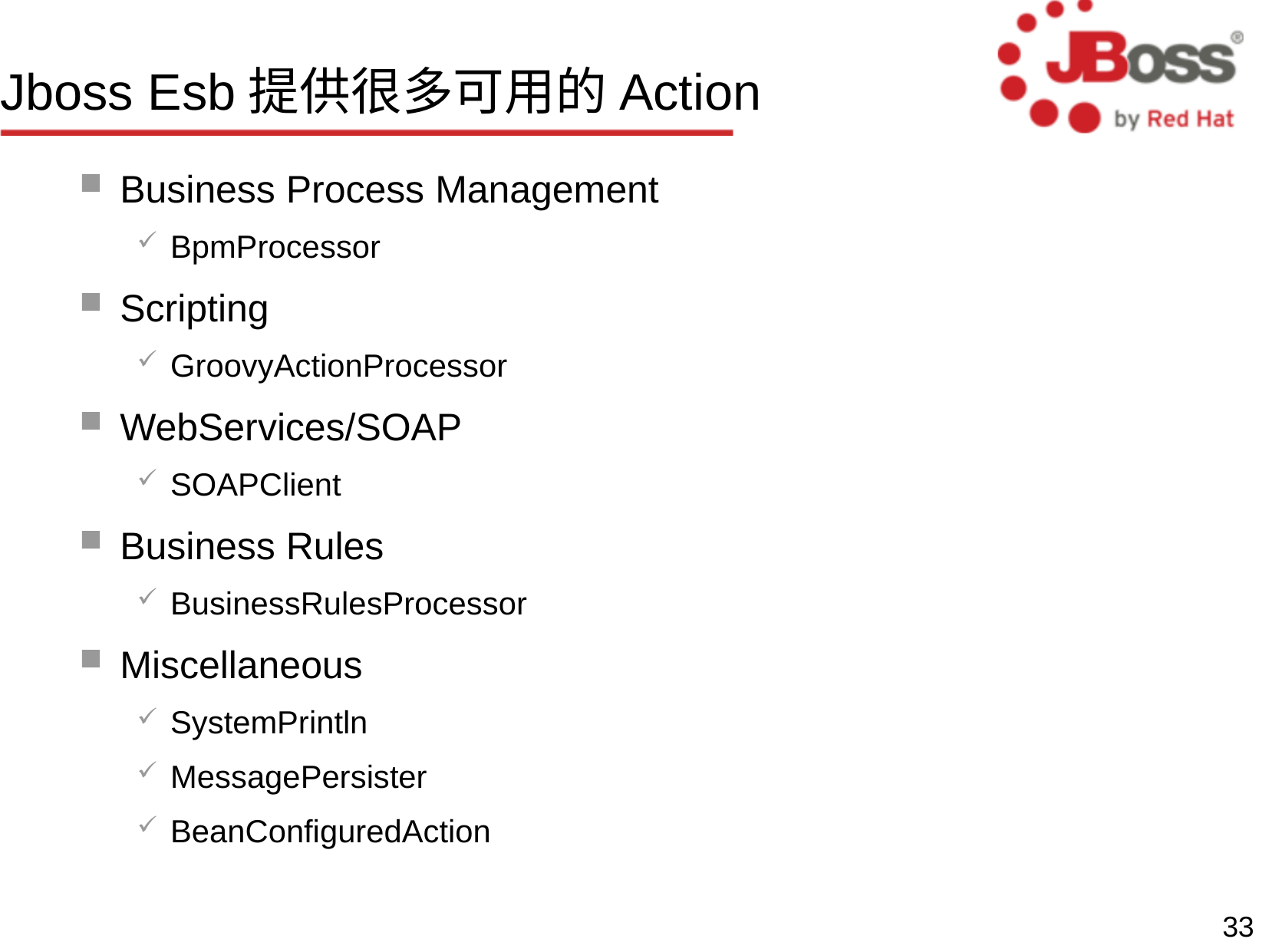

# Jboss Esb提供很多可用的Action
Business Process Management
BpmProcessor
Scripting
GroovyActionProcessor
WebServices/SOAP
SOAPClient
Business Rules
BusinessRulesProcessor
Miscellaneous
SystemPrintln
MessagePersister
BeanConfiguredAction